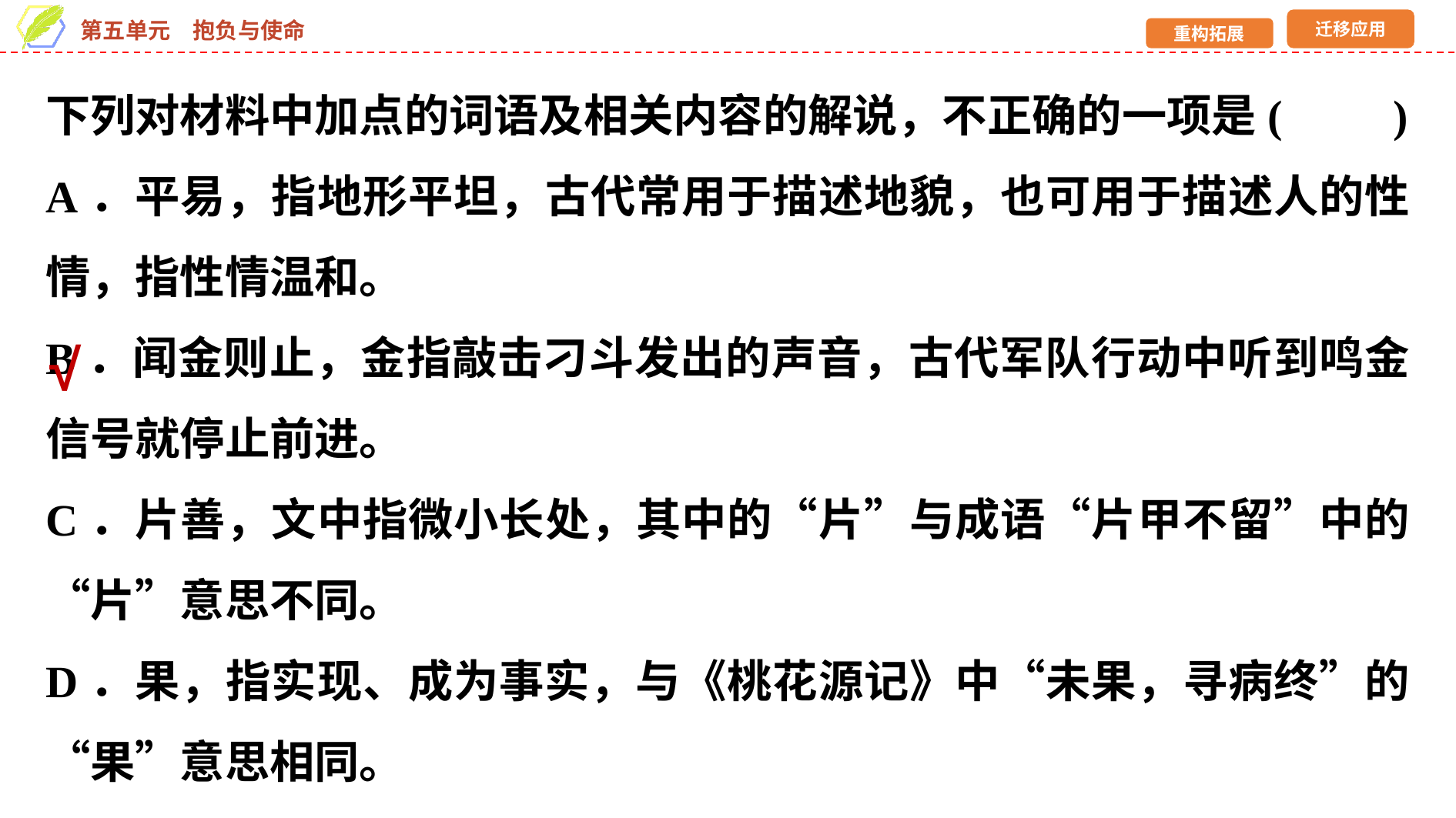

下列对材料中加点的词语及相关内容的解说，不正确的一项是(　　)
A．平易，指地形平坦，古代常用于描述地貌，也可用于描述人的性情，指性情温和。
B．闻金则止，金指敲击刁斗发出的声音，古代军队行动中听到鸣金信号就停止前进。
C．片善，文中指微小长处，其中的“片”与成语“片甲不留”中的“片”意思不同。
D．果，指实现、成为事实，与《桃花源记》中“未果，寻病终”的“果”意思相同。
√